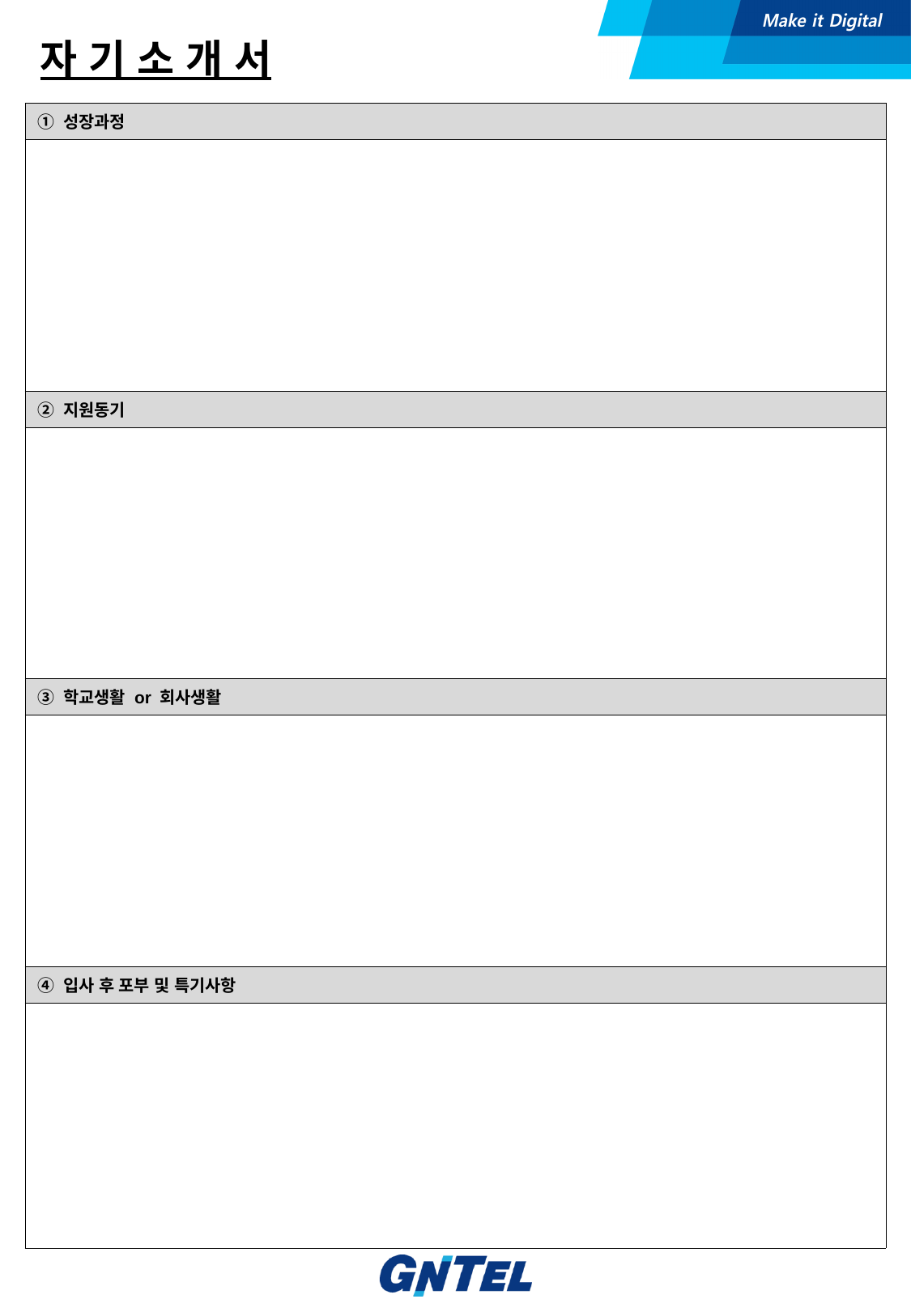

자 기 소 개 서
| ① 성장과정 |
| --- |
|  |
| ② 지원동기 |
|  |
| ③ 학교생활 or 회사생활 |
|  |
| ④ 입사 후 포부 및 특기사항 |
|  |